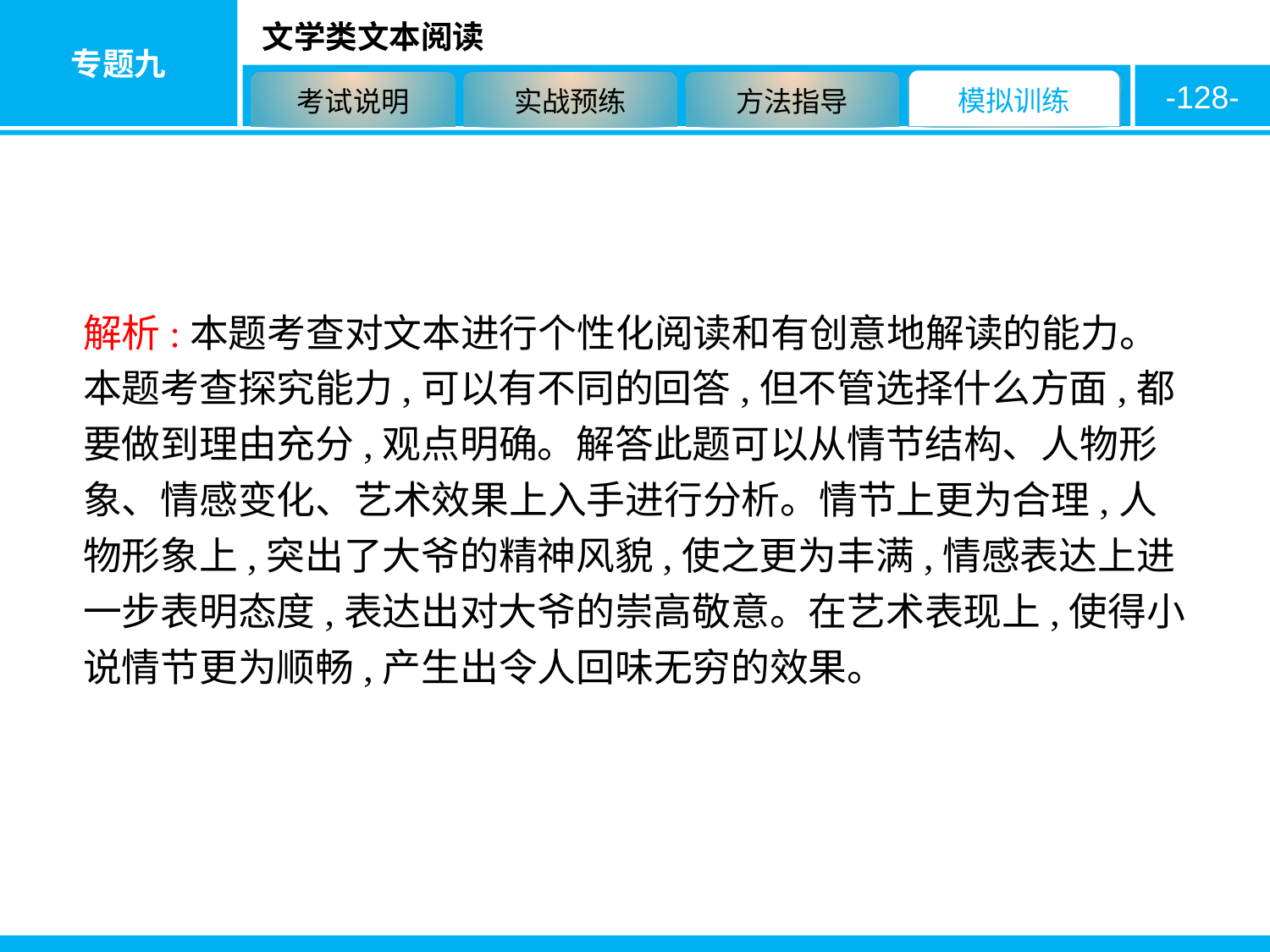

-128-
解析:本题考查对文本进行个性化阅读和有创意地解读的能力。本题考查探究能力,可以有不同的回答,但不管选择什么方面,都要做到理由充分,观点明确。解答此题可以从情节结构、人物形象、情感变化、艺术效果上入手进行分析。情节上更为合理,人物形象上,突出了大爷的精神风貌,使之更为丰满,情感表达上进一步表明态度,表达出对大爷的崇高敬意。在艺术表现上,使得小说情节更为顺畅,产生出令人回味无穷的效果。